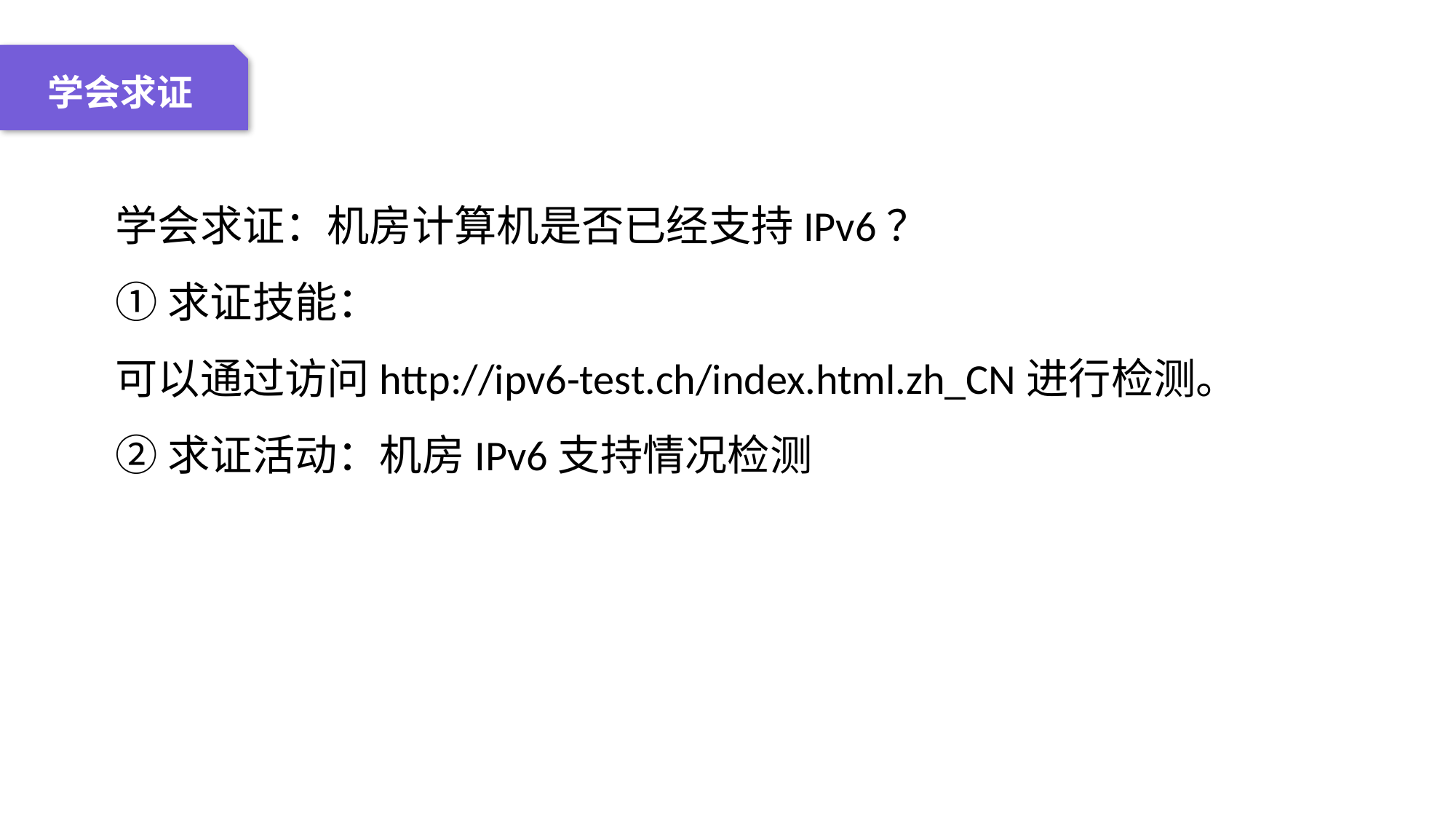

04 名词解释
01 准备过程
02 整体结构
03 重点说明
学会求证
学会求证：机房计算机是否已经支持IPv6？
①求证技能：
可以通过访问http://ipv6-test.ch/index.html.zh_CN进行检测。
②求证活动：机房IPv6支持情况检测